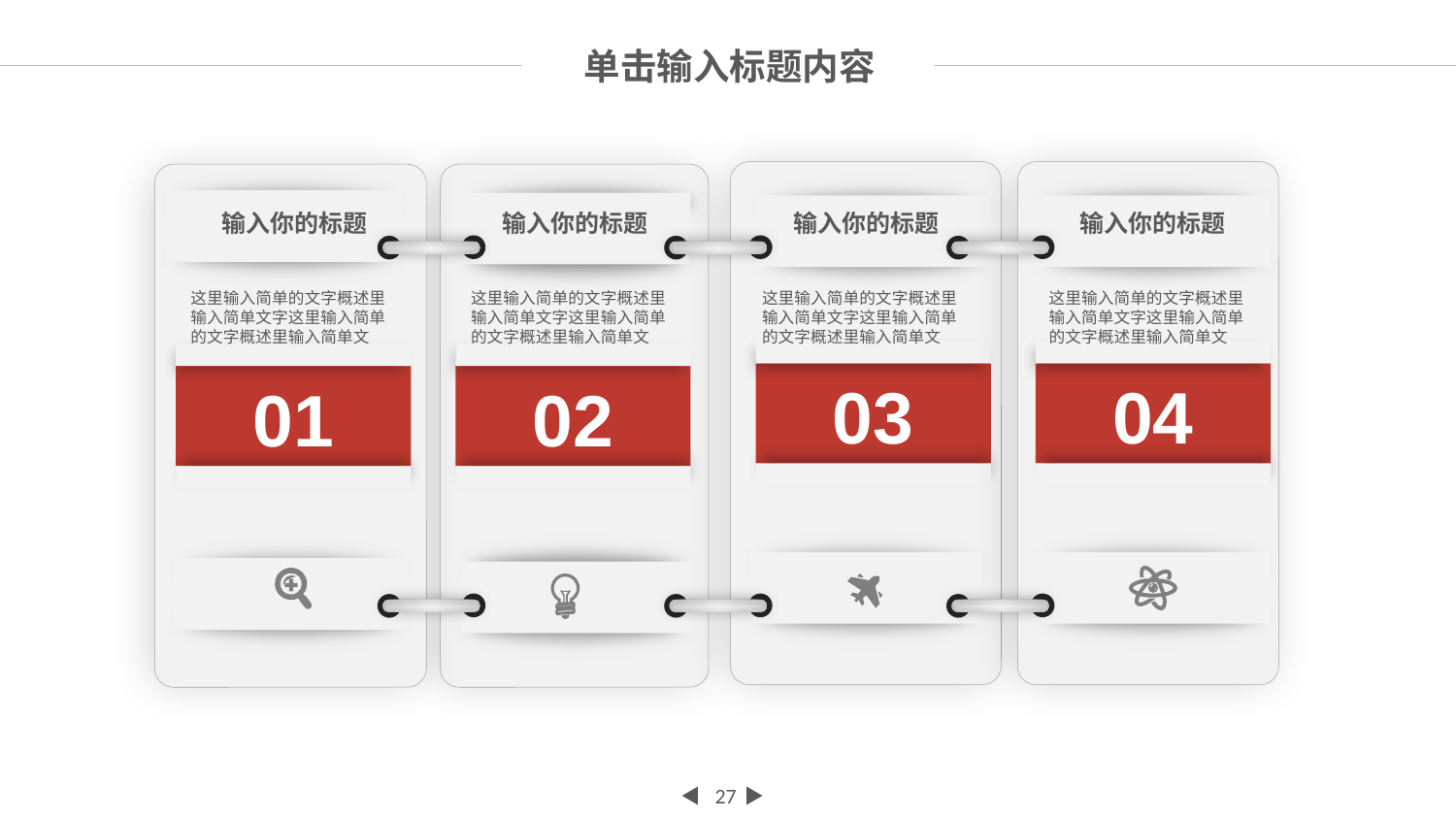

单击输入标题内容

01

02

03

04

输入你的标题
输入你的标题
输入你的标题
输入你的标题

这里输入简单的文字概述里输入简单文字这里输入简单的文字概述里输入简单文
这里输入简单的文字概述里输入简单文字这里输入简单的文字概述里输入简单文
这里输入简单的文字概述里输入简单文字这里输入简单的文字概述里输入简单文
这里输入简单的文字概述里输入简单文字这里输入简单的文字概述里输入简单文

27